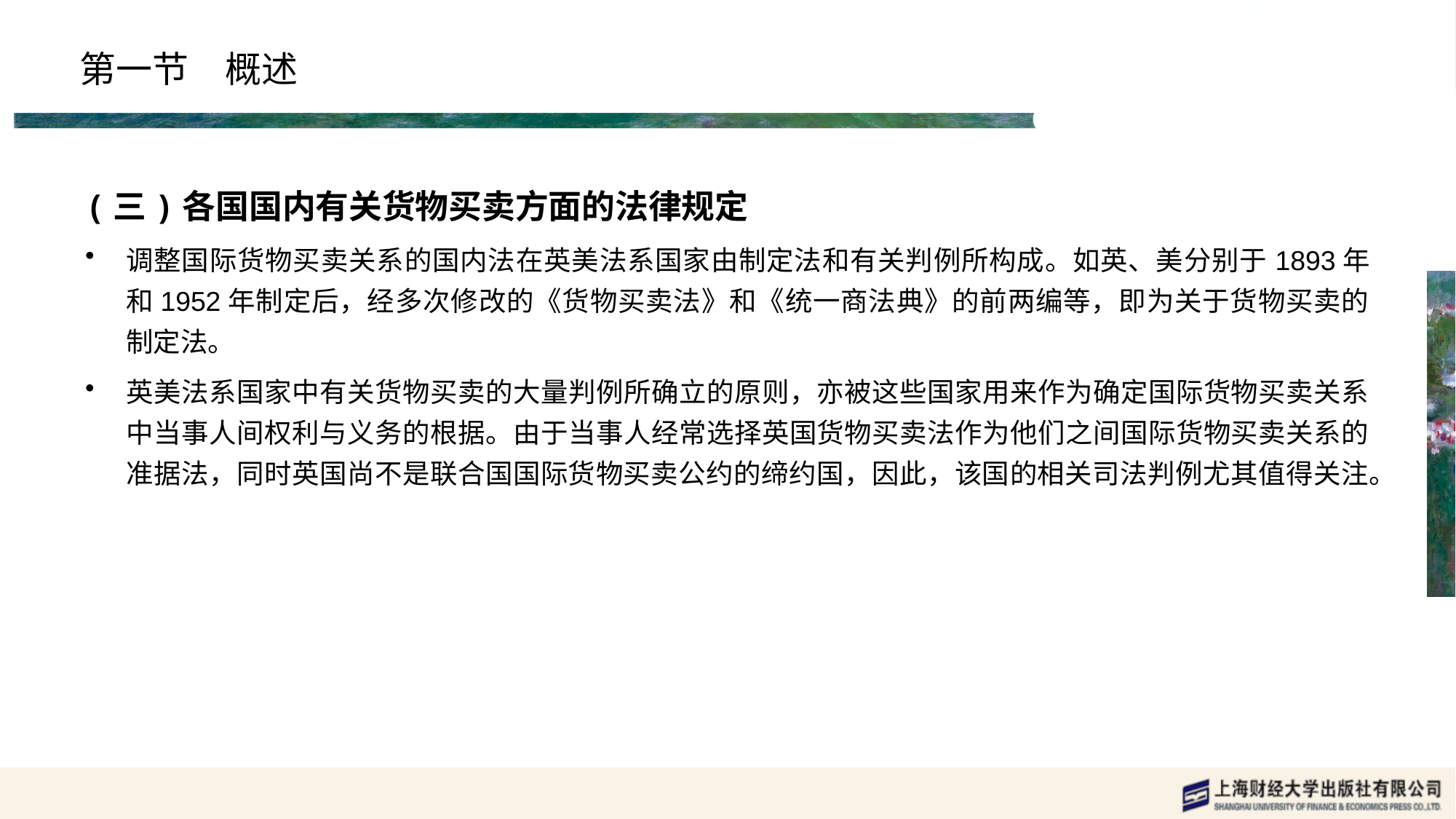

# 第一节　概述
(三)各国国内有关货物买卖方面的法律规定
调整国际货物买卖关系的国内法在英美法系国家由制定法和有关判例所构成。如英、美分别于1893年和1952年制定后，经多次修改的《货物买卖法》和《统一商法典》的前两编等，即为关于货物买卖的制定法。
英美法系国家中有关货物买卖的大量判例所确立的原则，亦被这些国家用来作为确定国际货物买卖关系中当事人间权利与义务的根据。由于当事人经常选择英国货物买卖法作为他们之间国际货物买卖关系的准据法，同时英国尚不是联合国国际货物买卖公约的缔约国，因此，该国的相关司法判例尤其值得关注。